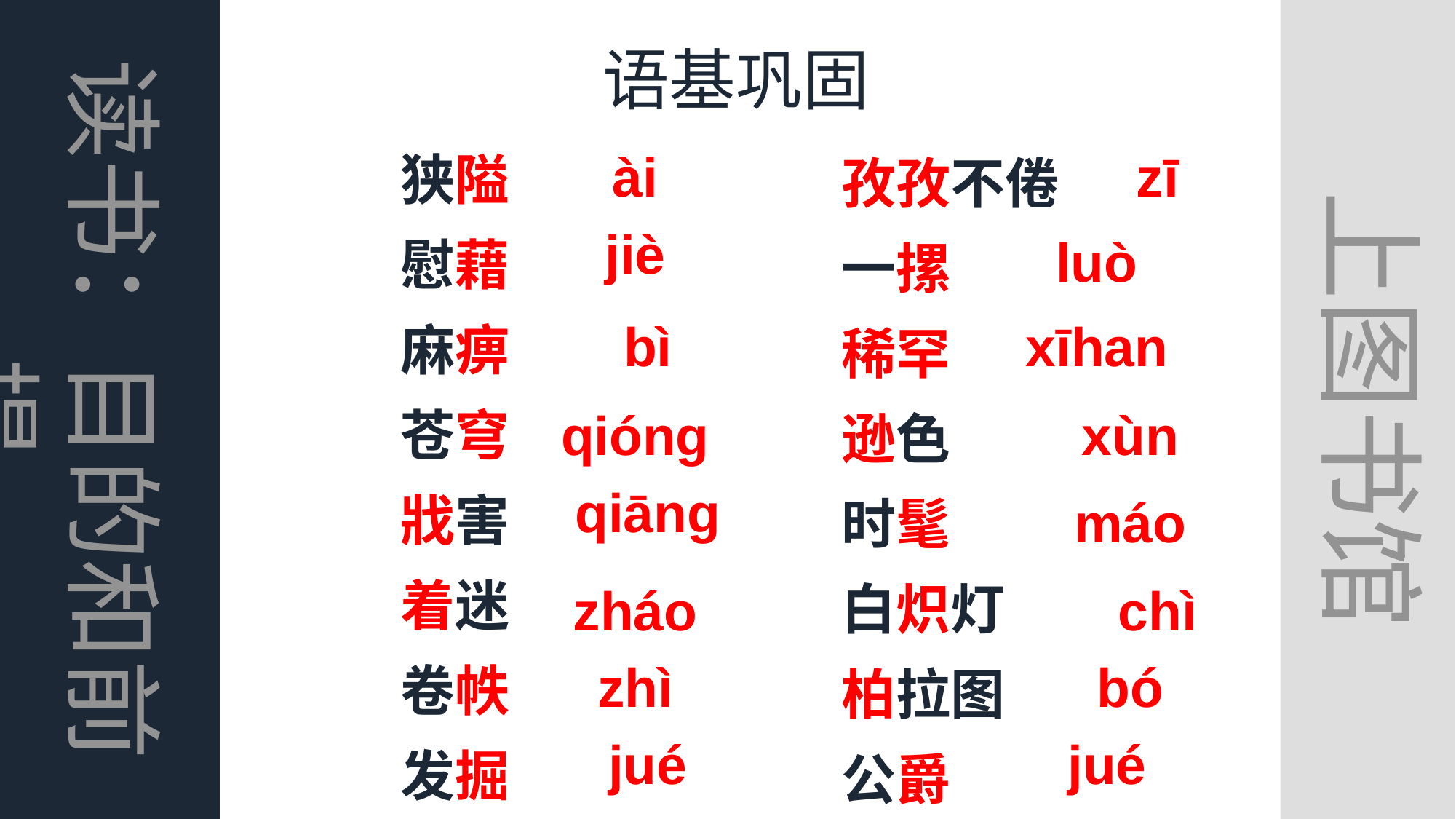

上图书馆
读书：目的和前提
语基巩固
狭隘
慰藉
麻痹
苍穹
戕害
着迷
卷帙
发掘
孜孜不倦
一摞
稀罕
逊色
时髦
白炽灯
柏拉图
公爵
ài
zī
jiè
luò
bì
xīhan
qióng
xùn
qiāng
máo
zháo
chì
zhì
bó
jué
jué